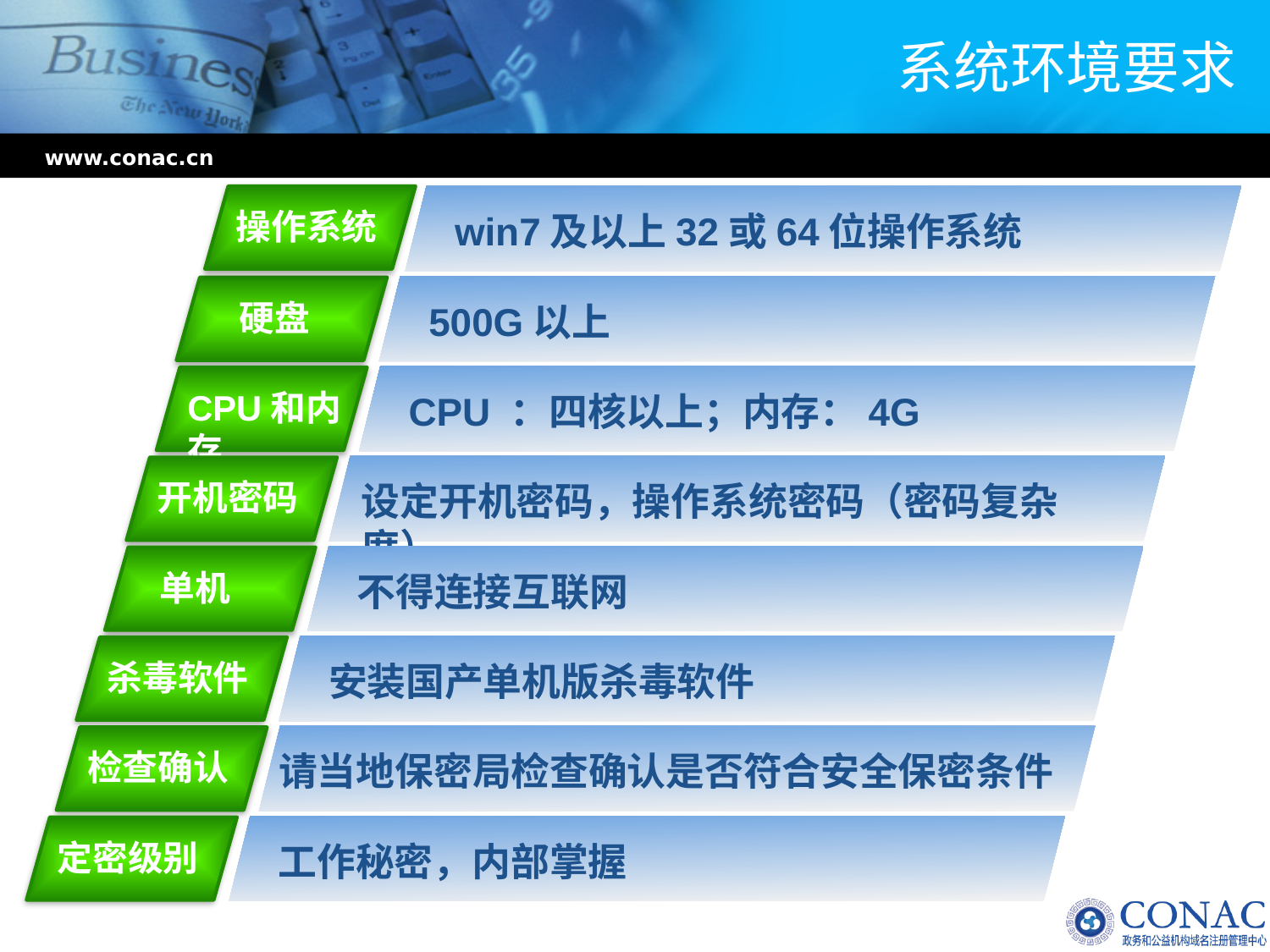

# 系统环境要求

www.conac.cn

操作系统

win7及以上32或64位操作系统

   硬盘
500G以上

CPU和内存
CPU ：四核以上；内存：4G

开机密码
设定开机密码，操作系统密码（密码复杂度）

  单机
不得连接互联网

杀毒软件
安装国产单机版杀毒软件

检查确认
请当地保密局检查确认是否符合安全保密条件

定密级别
工作秘密，内部掌握